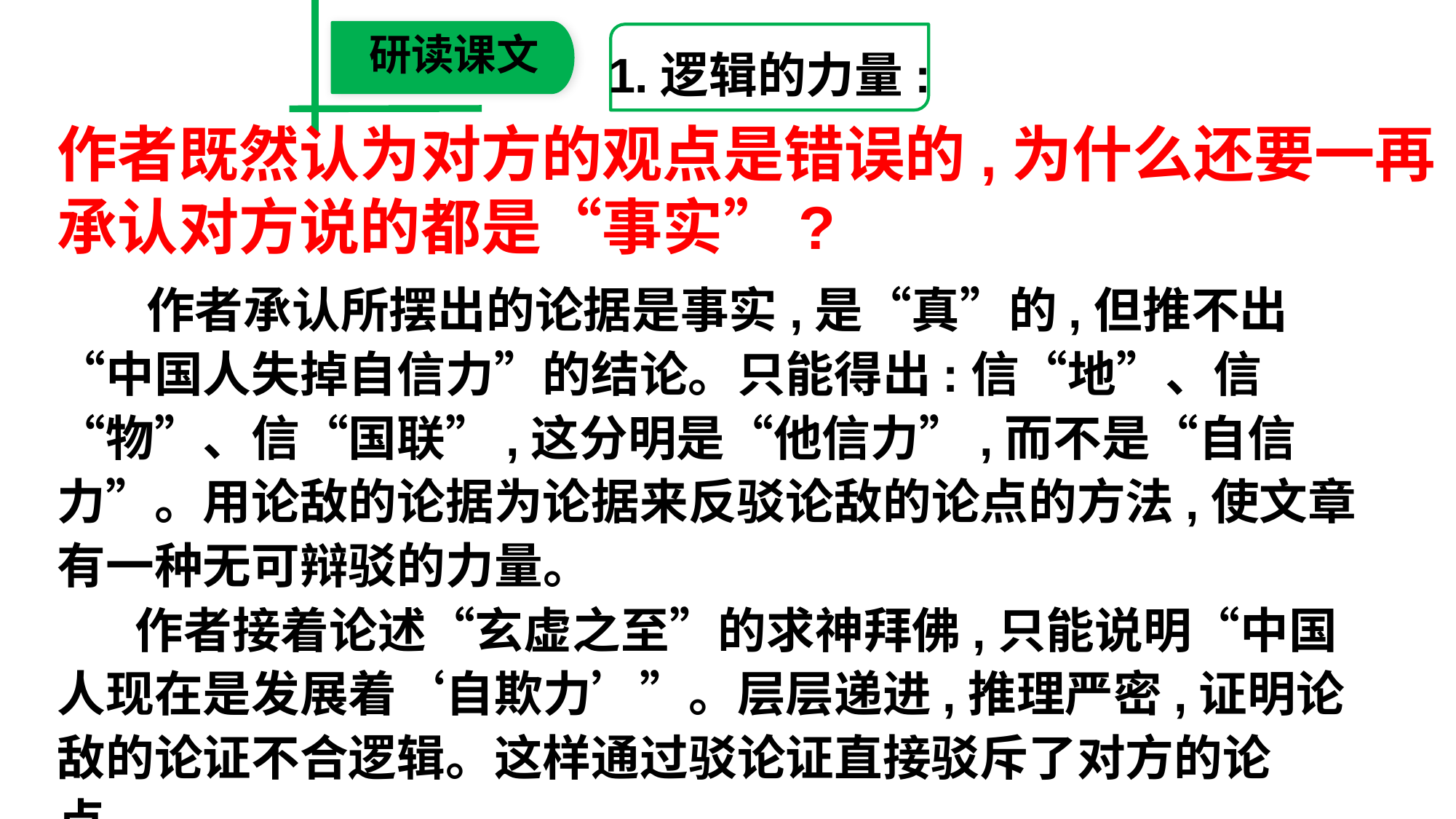

研读课文

1.逻辑的力量:
作者既然认为对方的观点是错误的,为什么还要一再承认对方说的都是“事实”?
       作者承认所摆出的论据是事实,是“真”的,但推不出“中国人失掉自信力”的结论。只能得出:信“地”、信“物”、信“国联”,这分明是“他信力”,而不是“自信力”。用论敌的论据为论据来反驳论敌的论点的方法,使文章有一种无可辩驳的力量。
      作者接着论述“玄虚之至”的求神拜佛,只能说明“中国人现在是发展着‘自欺力’”。层层递进,推理严密,证明论敌的论证不合逻辑。这样通过驳论证直接驳斥了对方的论点。